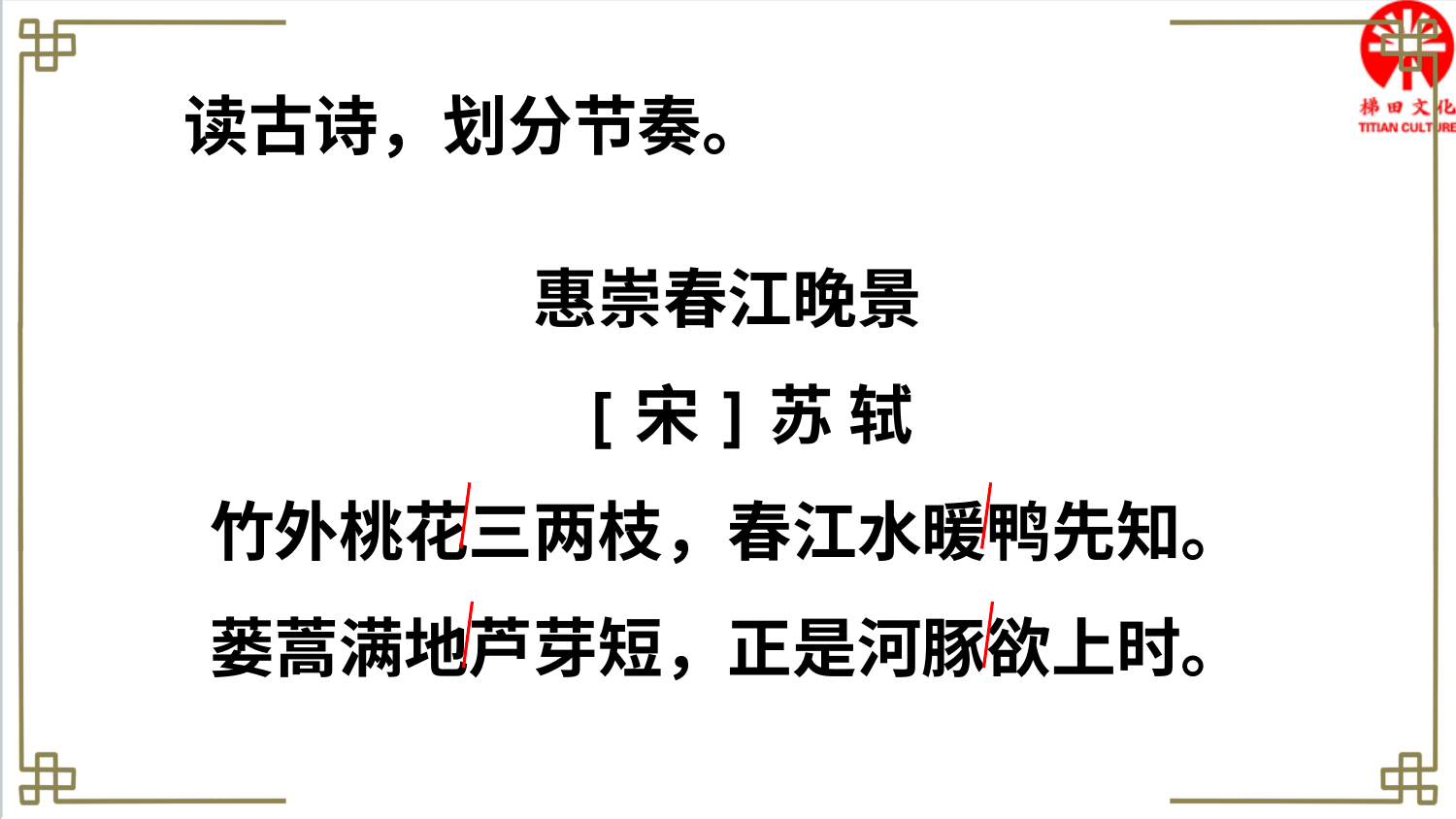

读古诗，划分节奏。
惠崇春江晚景
 [宋]苏 轼
竹外桃花三两枝，春江水暖鸭先知。
蒌蒿满地芦芽短，正是河豚欲上时。